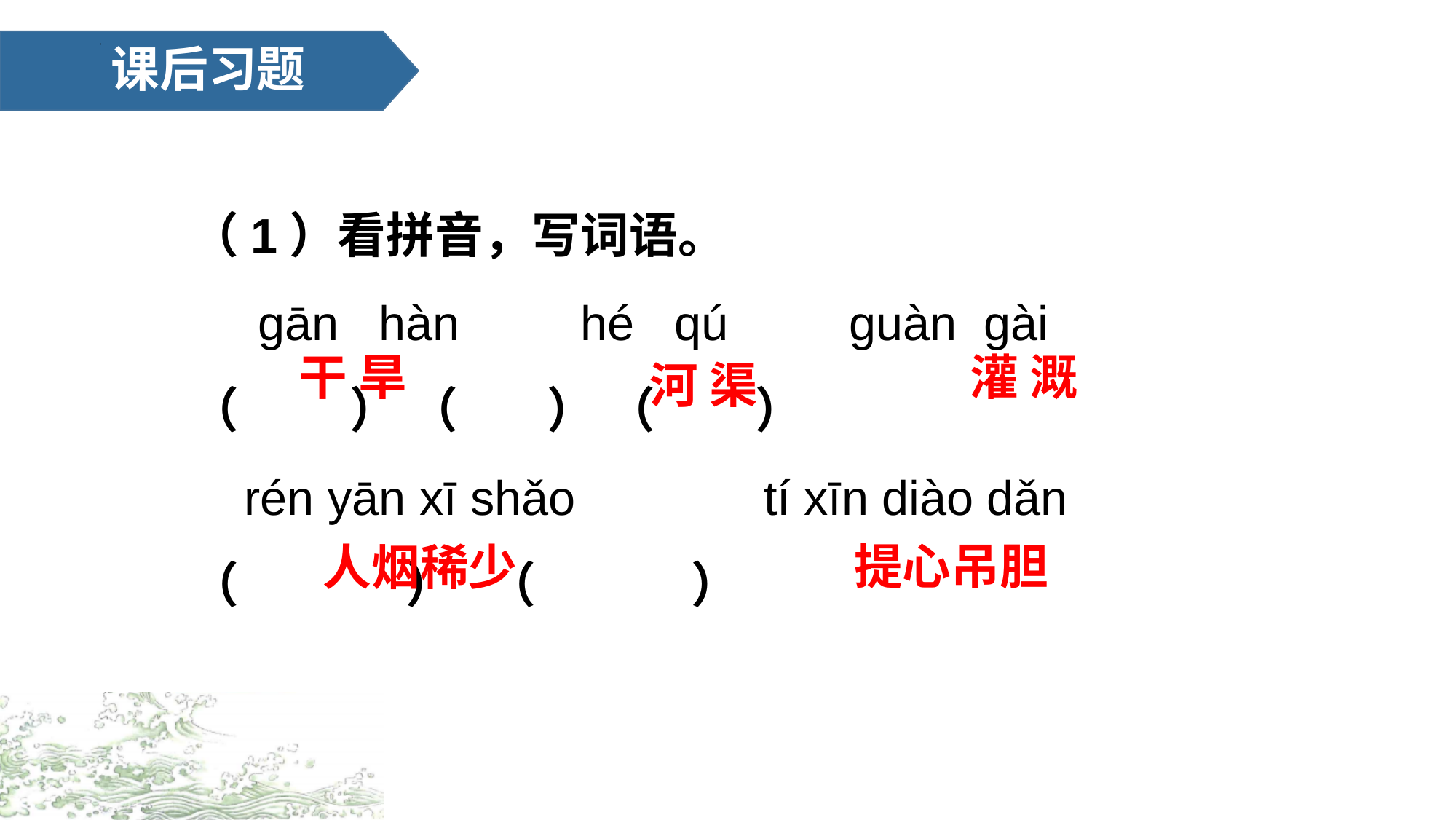

课后习题
（1）看拼音，写词语。
     ɡān   hàn         hé   qú         ɡuàn  ɡài
（          ） （        ） （         ）
    rén yān xī shǎo              tí xīn diào dǎn
（               ）   （              ）

干 旱
灌 溉
河 渠
提心吊胆
人烟稀少